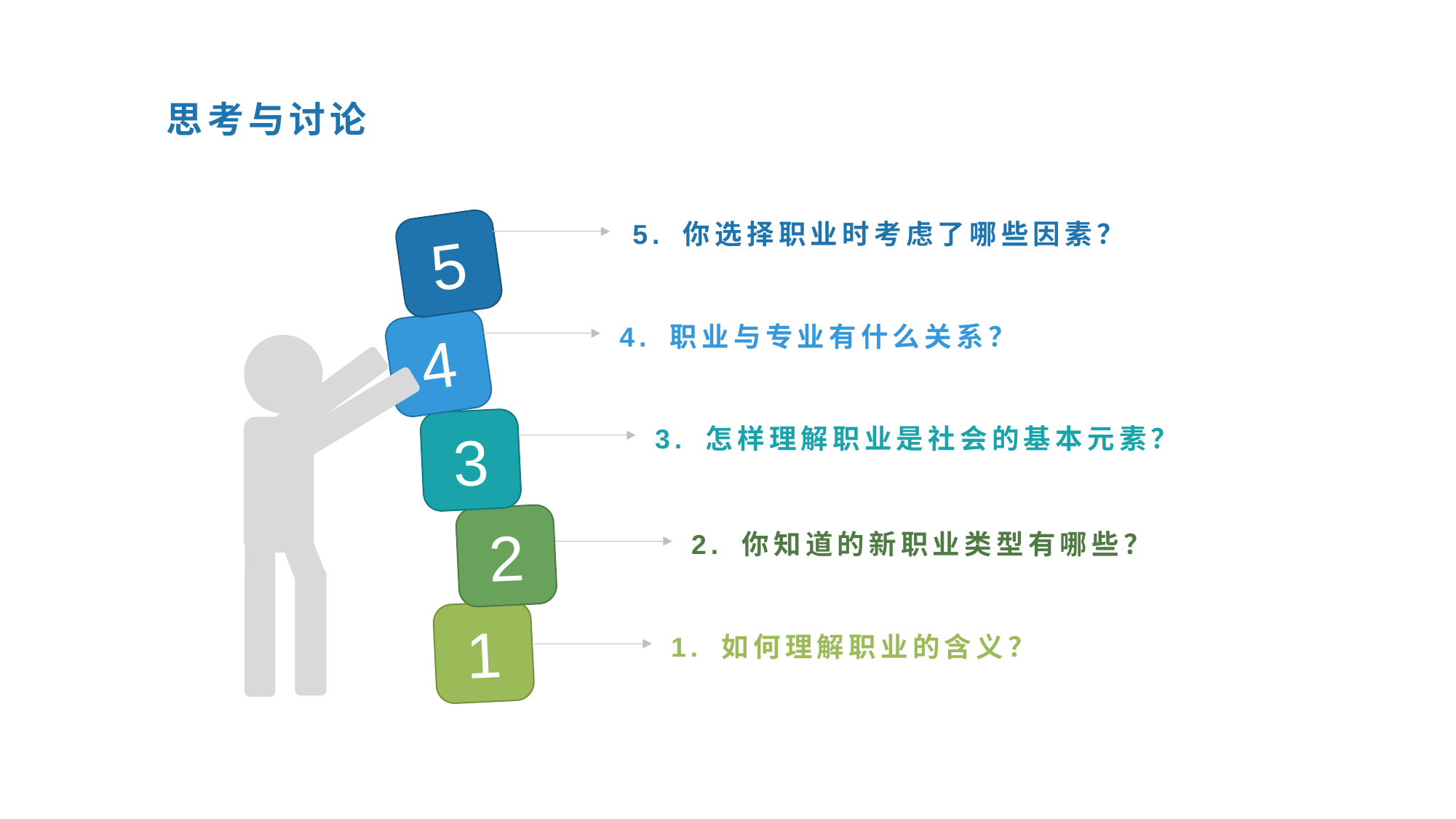

思考与讨论
5. 你选择职业时考虑了哪些因素？
5
4
4. 职业与专业有什么关系？

3
3. 怎样理解职业是社会的基本元素？

2
2. 你知道的新职业类型有哪些？

1
1. 如何理解职业的含义？